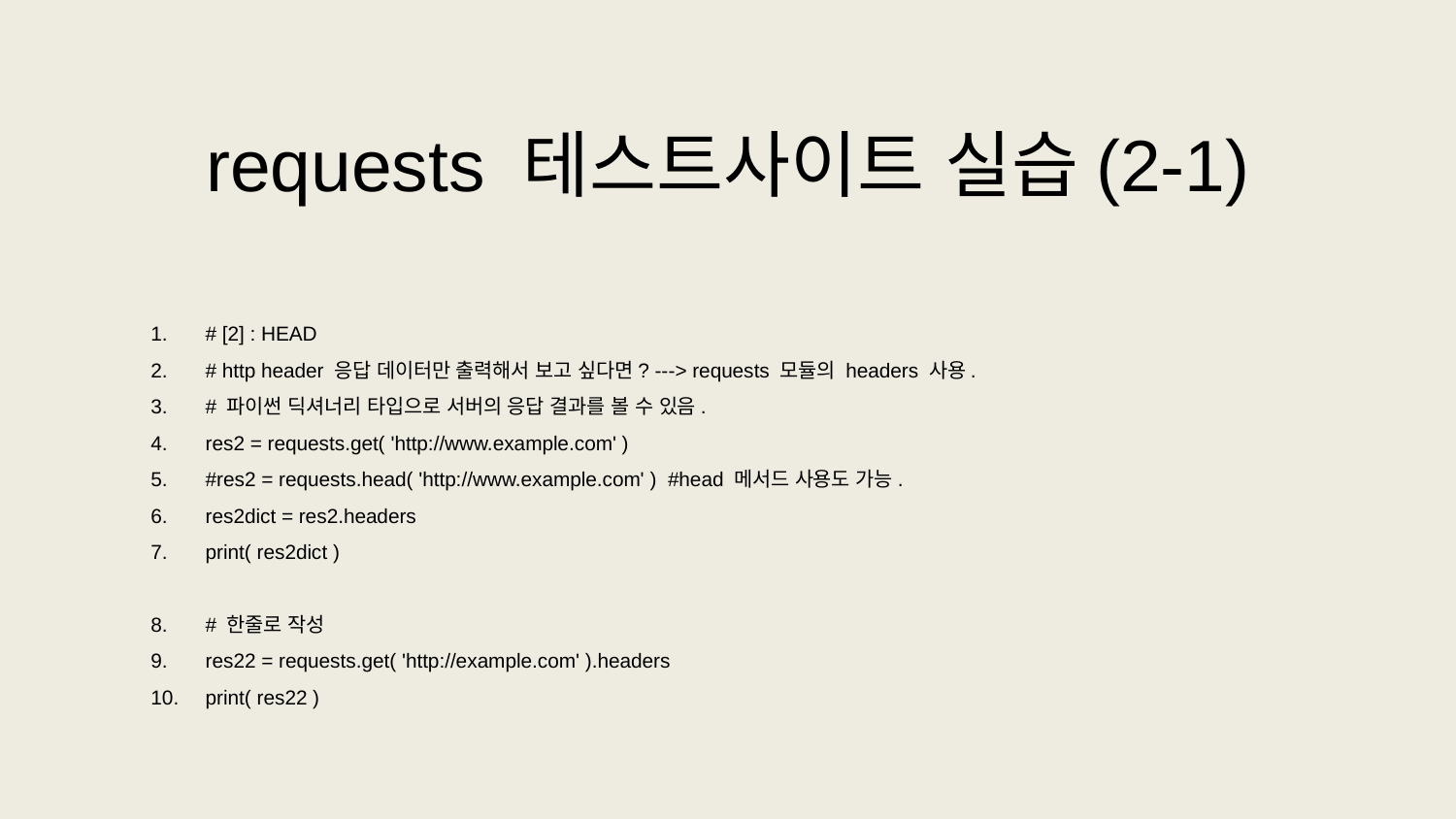

requests 테스트사이트 실습(2-1)
# [2] : HEAD
# http header 응답 데이터만 출력해서 보고 싶다면? ---> requests 모듈의 headers 사용.
# 파이썬 딕셔너리 타입으로 서버의 응답 결과를 볼 수 있음.
res2 = requests.get( 'http://www.example.com' )
#res2 = requests.head( 'http://www.example.com' )  #head 메서드 사용도 가능.
res2dict = res2.headers
print( res2dict )

# 한줄로 작성
res22 = requests.get( 'http://example.com' ).headers
print( res22 )